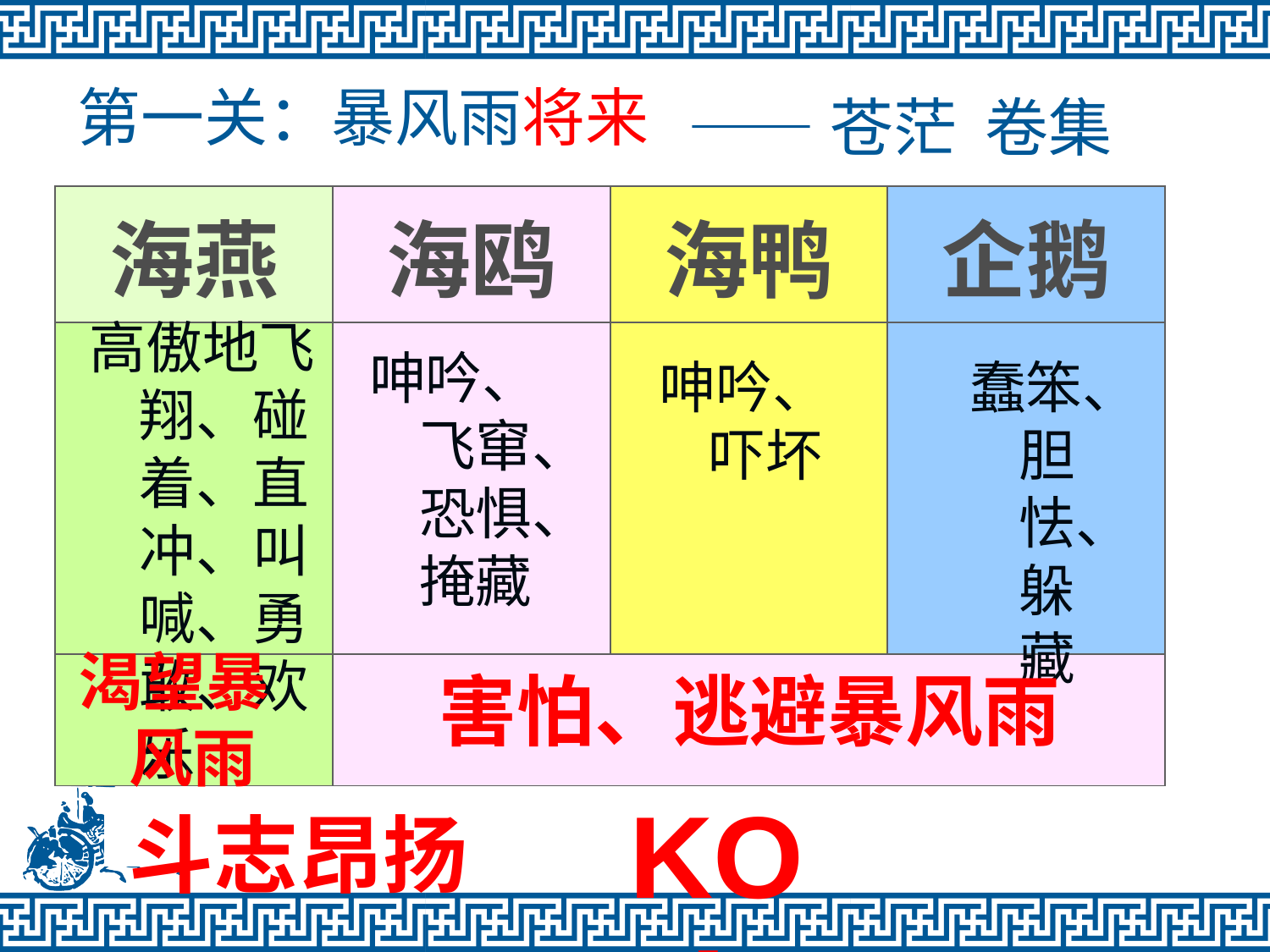

# 第一关：暴风雨将来
——苍茫  卷集
| 海燕 | 海鸥 | 海鸭 | 企鹅 |
| --- | --- | --- | --- |
|  |  |  |  |
|  |  |  |  |
高傲地飞翔、碰着、直冲、叫喊、勇敢、欢乐
呻吟、飞窜、恐惧、掩藏
呻吟、吓坏
蠢笨、胆怯、躲藏
渴望暴风雨
害怕、逃避暴风雨
KO！
斗志昂扬